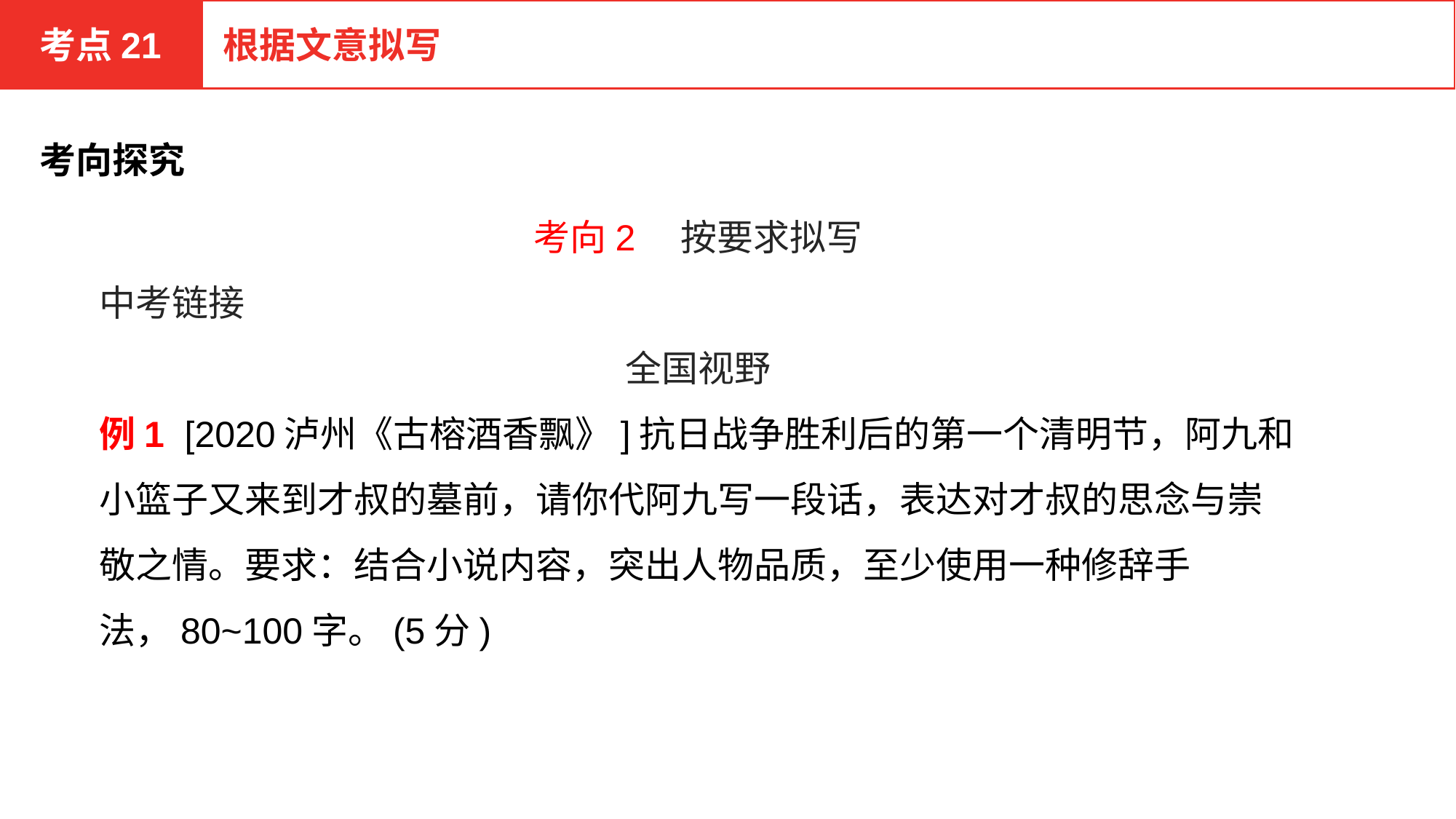

考点21
根据文意拟写
考向探究
考向2　按要求拟写
中考链接
全国视野
例1  [2020泸州《古榕酒香飘》]抗日战争胜利后的第一个清明节，阿九和小篮子又来到才叔的墓前，请你代阿九写一段话，表达对才叔的思念与崇敬之情。要求：结合小说内容，突出人物品质，至少使用一种修辞手法，80~100字。(5分)